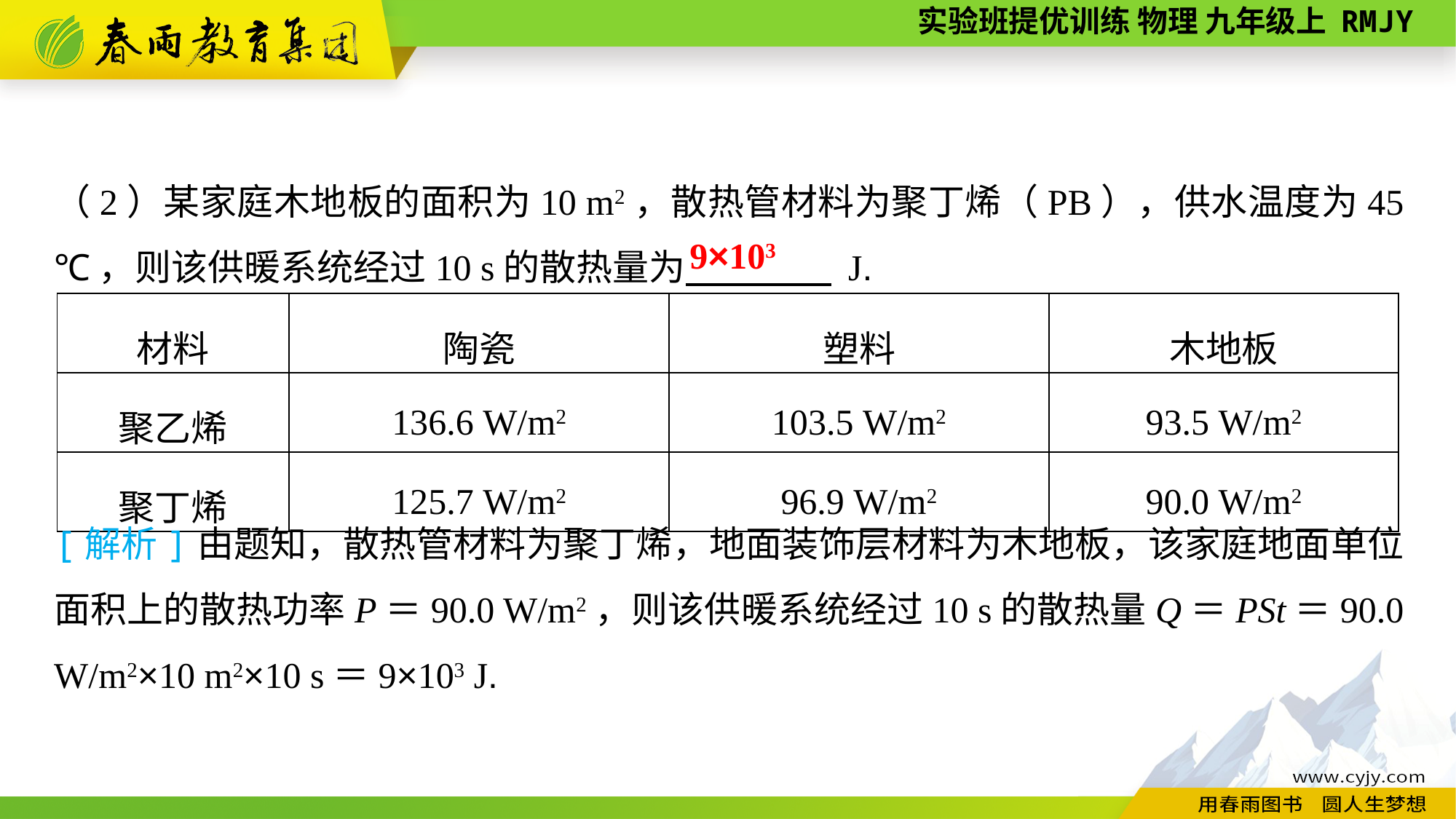

（2）某家庭木地板的面积为10 m2，散热管材料为聚丁烯（PB），供水温度为45 ℃，则该供暖系统经过10 s的散热量为　　　　 J.
9×103
| 材料 | 陶瓷 | 塑料 | 木地板 |
| --- | --- | --- | --- |
| 聚乙烯 | 136.6 W/m2 | 103.5 W/m2 | 93.5 W/m2 |
| 聚丁烯 | 125.7 W/m2 | 96.9 W/m2 | 90.0 W/m2 |
[解析]由题知，散热管材料为聚丁烯，地面装饰层材料为木地板，该家庭地面单位面积上的散热功率P＝90.0 W/m2，则该供暖系统经过10 s的散热量Q＝PSt＝90.0 W/m2×10 m2×10 s＝9×103 J.